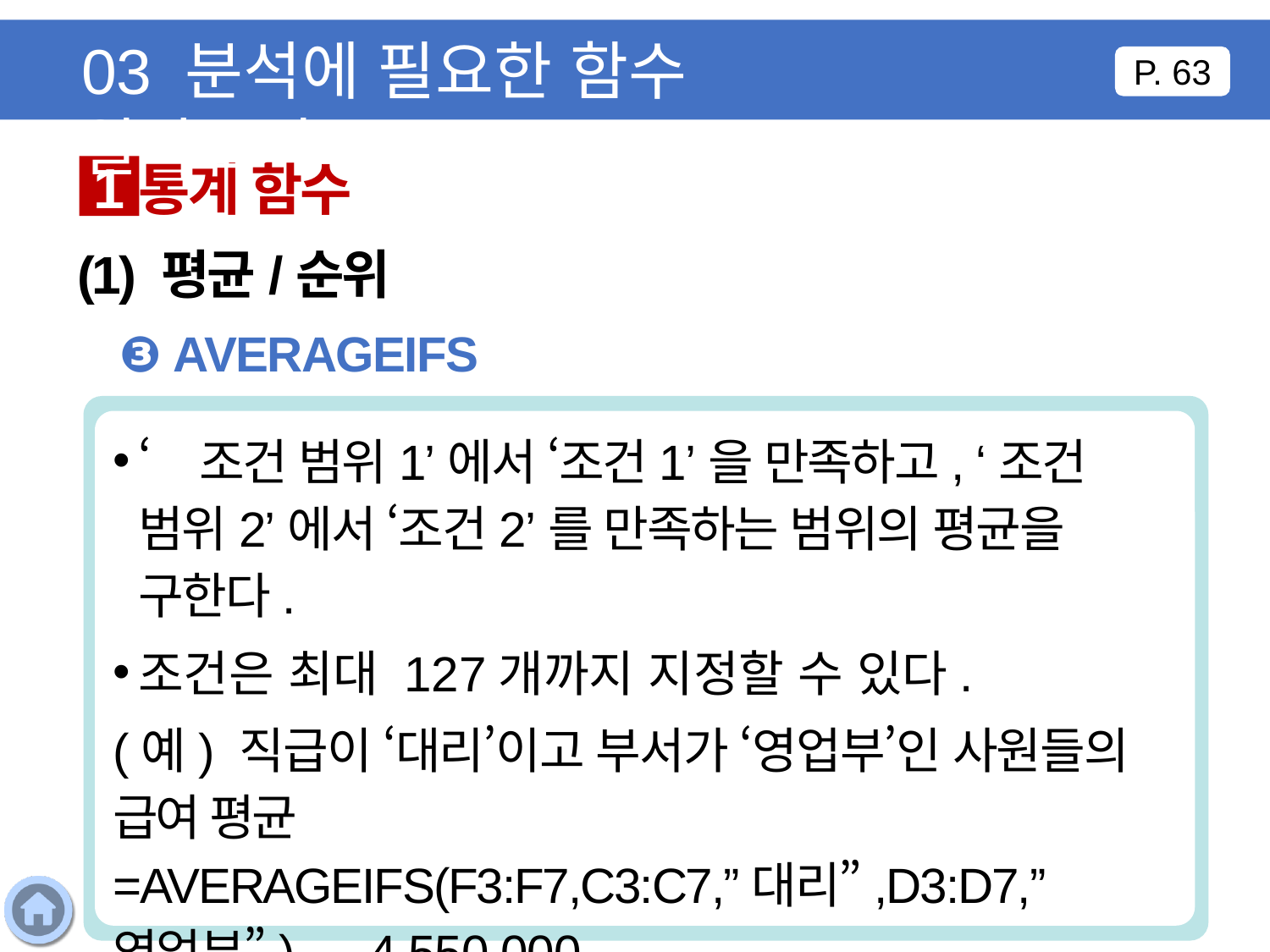

03 분석에 필요한 함수 알아보기
P. 63
통계 함수
1
(1) 평균/순위
❸ AVERAGEIFS

‘조건 범위1’에서 ‘조건1’을 만족하고, ‘조건 범위2’에서 ‘조건2’를 만족하는 범위의 평균을 구한다.
조건은 최대 127개까지 지정할 수 있다.
(예) 직급이 ‘대리’이고 부서가 ‘영업부’인 사원들의 급여 평균
=AVERAGEIFS(F3:F7,C3:C7,”대리”,D3:D7,”영업부”) → 4,550,000